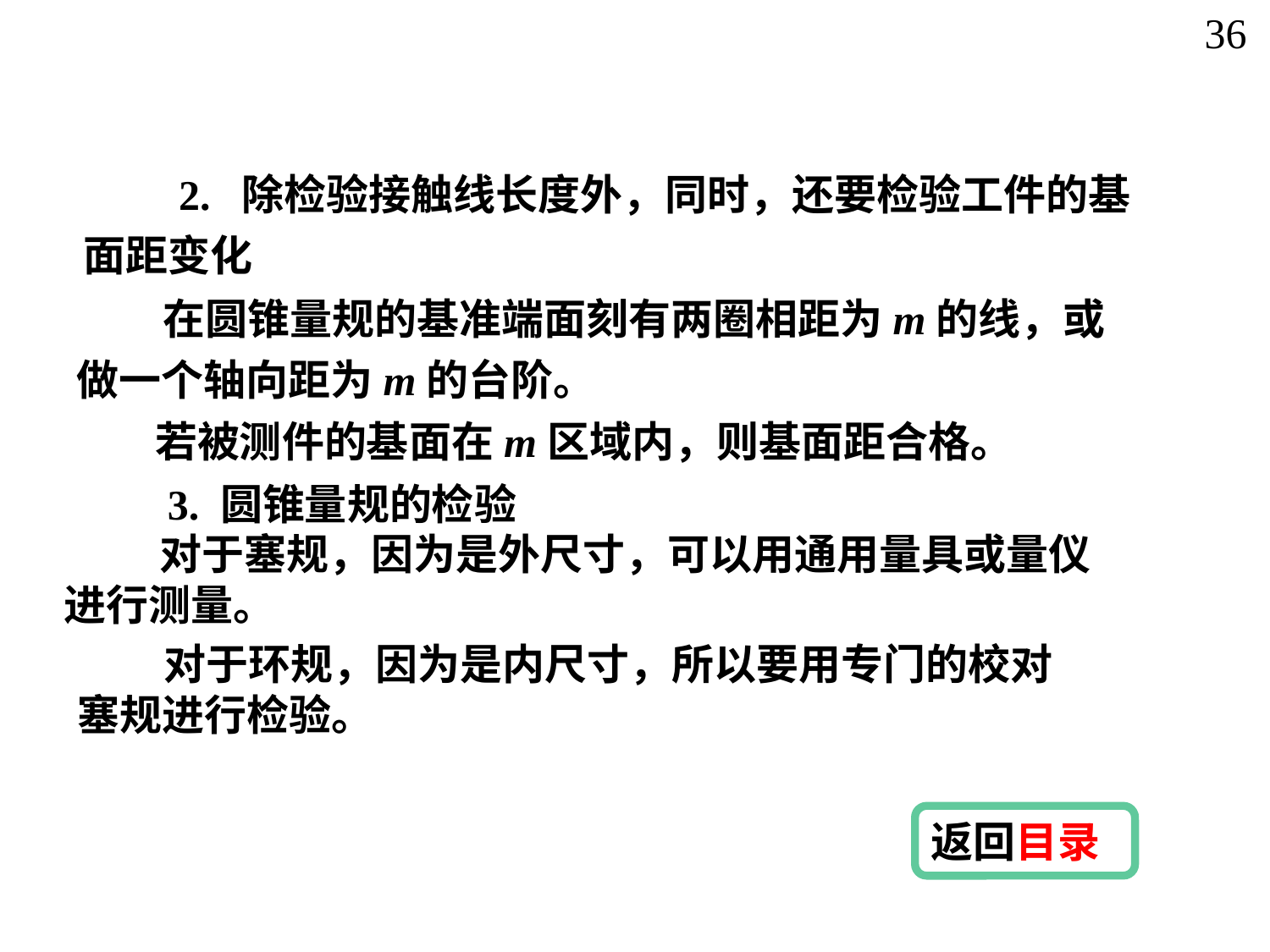

36
         2.  除检验接触线长度外，同时，还要检验工件的基面距变化
        在圆锥量规的基准端面刻有两圈相距为m的线，或做一个轴向距为m的台阶。
若被测件的基面在m区域内，则基面距合格。
3. 圆锥量规的检验
         对于塞规，因为是外尺寸，可以用通用量具或量仪
进行测量。
        对于环规，因为是内尺寸，所以要用专门的校对
塞规进行检验。
返回目录